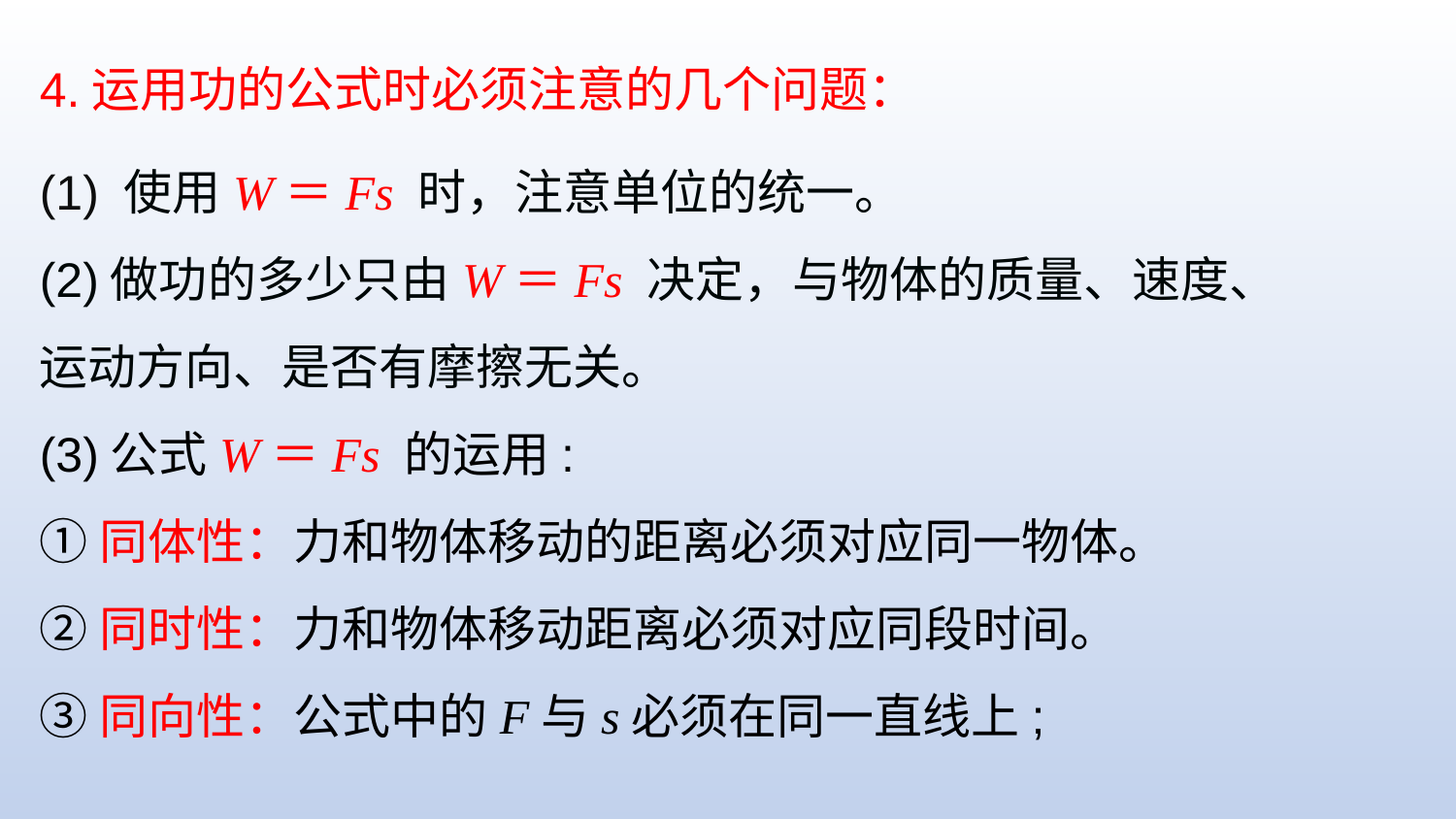

4.运用功的公式时必须注意的几个问题：
(1) 使用W＝Fs 时，注意单位的统一。
(2)做功的多少只由W＝Fs 决定，与物体的质量、速度、运动方向、是否有摩擦无关。
(3)公式W＝Fs 的运用:
①同体性：力和物体移动的距离必须对应同一物体。
②同时性：力和物体移动距离必须对应同段时间。
③同向性：公式中的F与s必须在同一直线上;